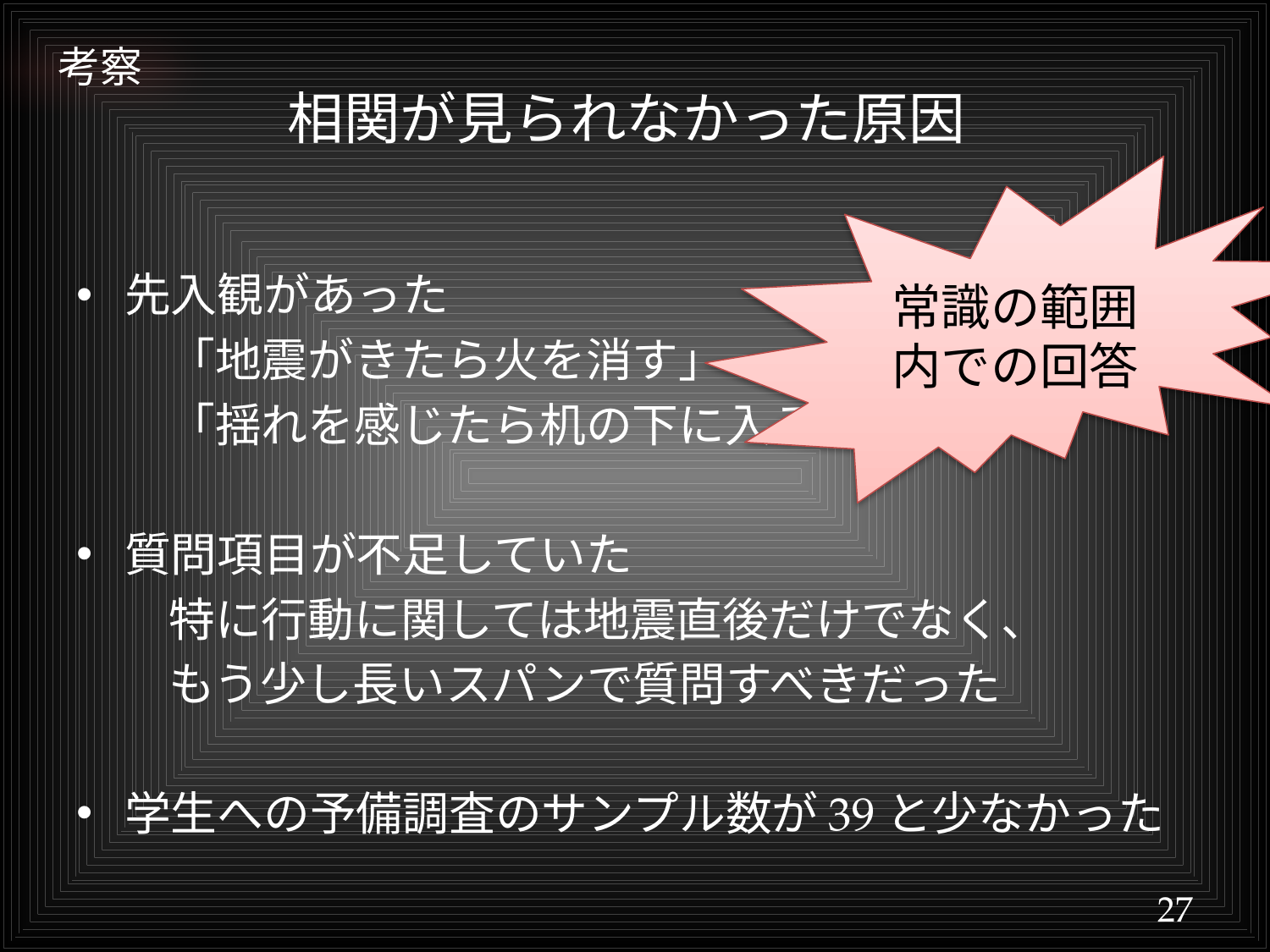

# 考察

相関が見られなかった原因

常識の範囲内での回答

先入観があった
　　「地震がきたら火を消す」
　　「揺れを感じたら机の下に入る」

質問項目が不足していた
　　特に行動に関しては地震直後だけでなく、
　　もう少し長いスパンで質問すべきだった

学生への予備調査のサンプル数が39と少なかった

27